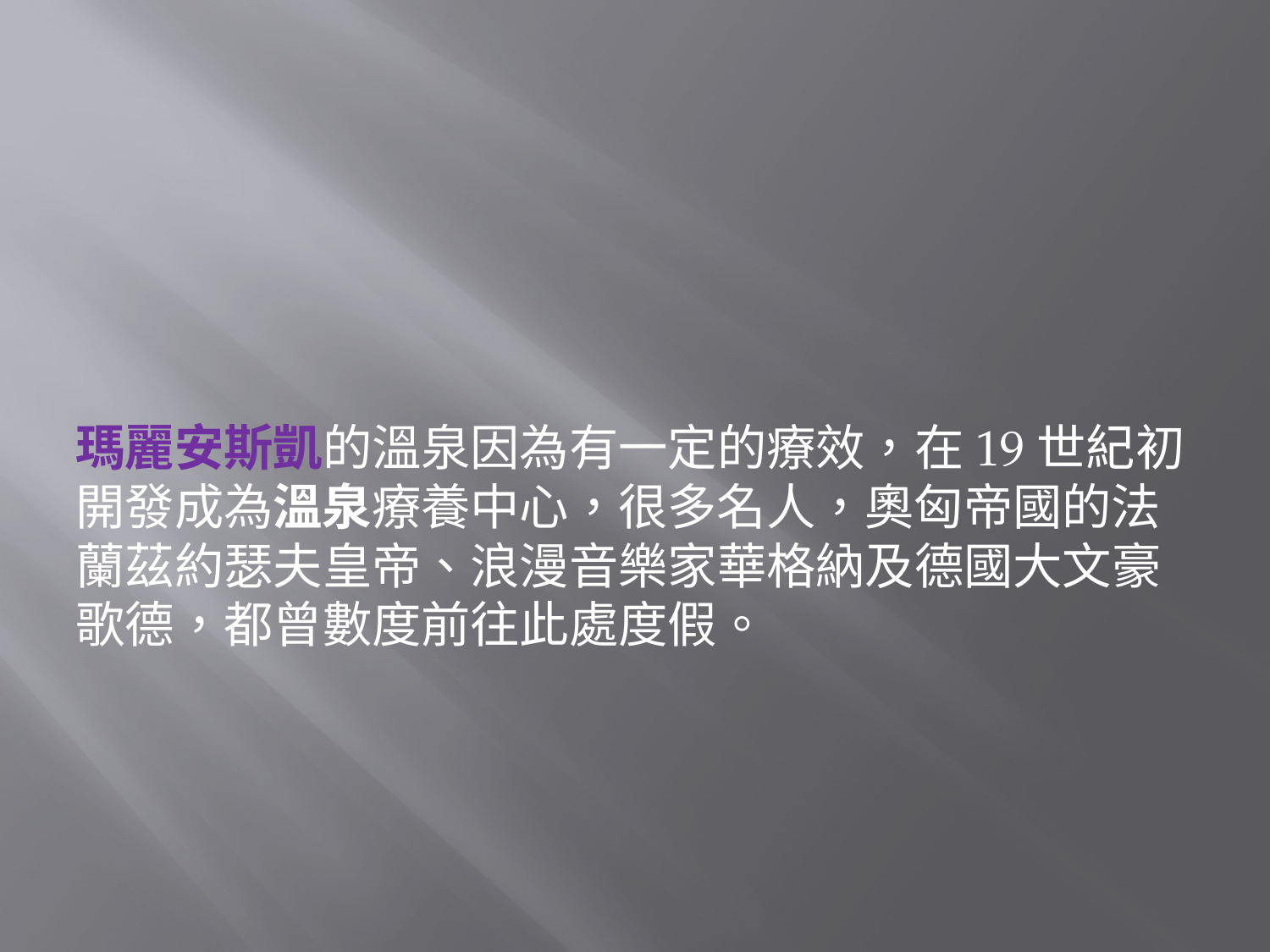

#
瑪麗安斯凱的溫泉因為有一定的療效，在19世紀初開發成為溫泉療養中心，很多名人，奧匈帝國的法蘭茲約瑟夫皇帝、浪漫音樂家華格納及德國大文豪歌德，都曾數度前往此處度假。